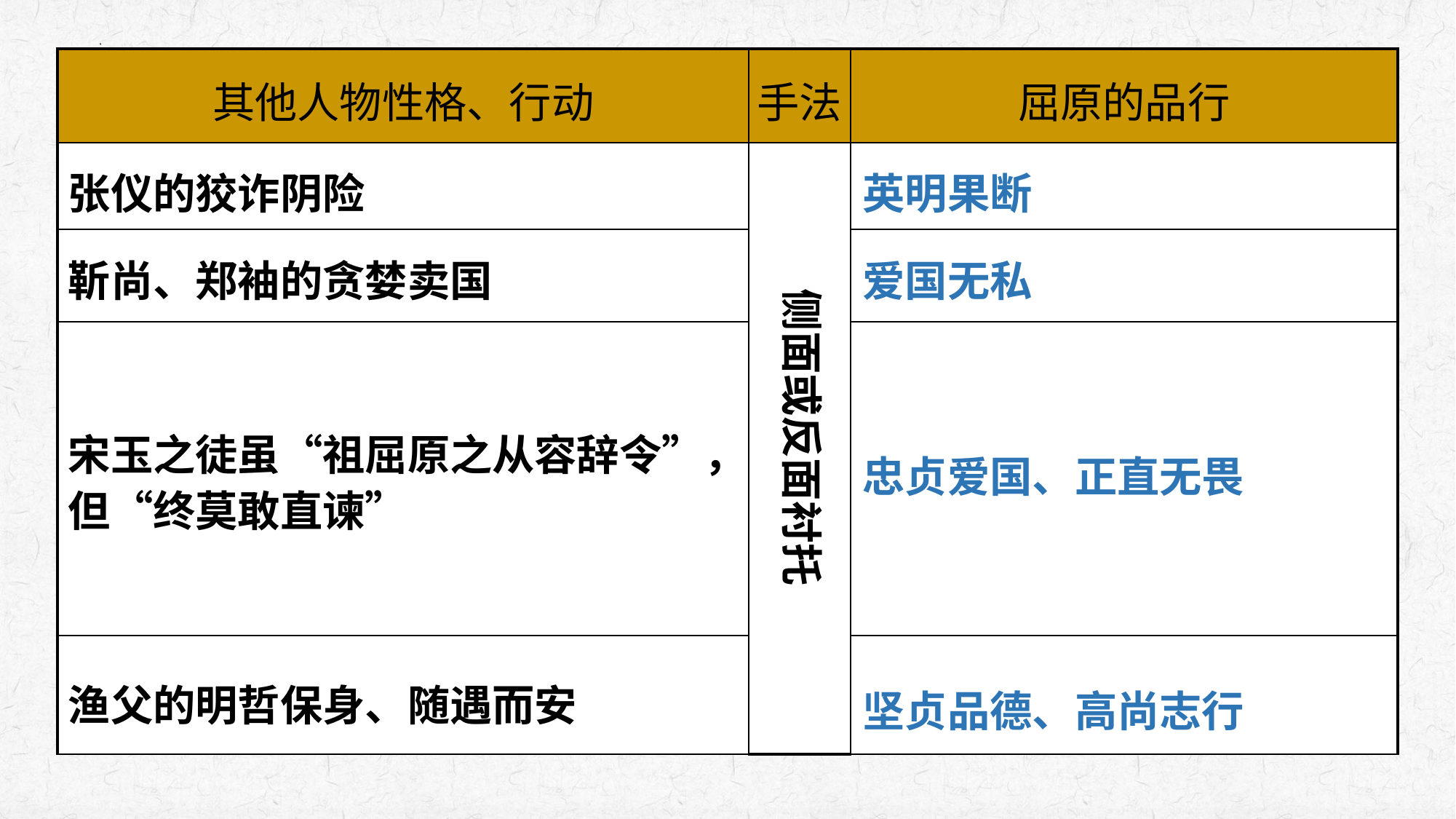

| 其他人物性格、行动 | 手法 | 屈原的品行 |
| --- | --- | --- |
|  |  |  |
|  |  |  |
|  |  |  |
|  |  |  |
张仪的狡诈阴险
英明果断
靳尚、郑袖的贪婪卖国
爱国无私
侧面或反面衬托
宋玉之徒虽“祖屈原之从容辞令”，但“终莫敢直谏”
忠贞爱国、正直无畏
渔父的明哲保身、随遇而安
坚贞品德、高尚志行